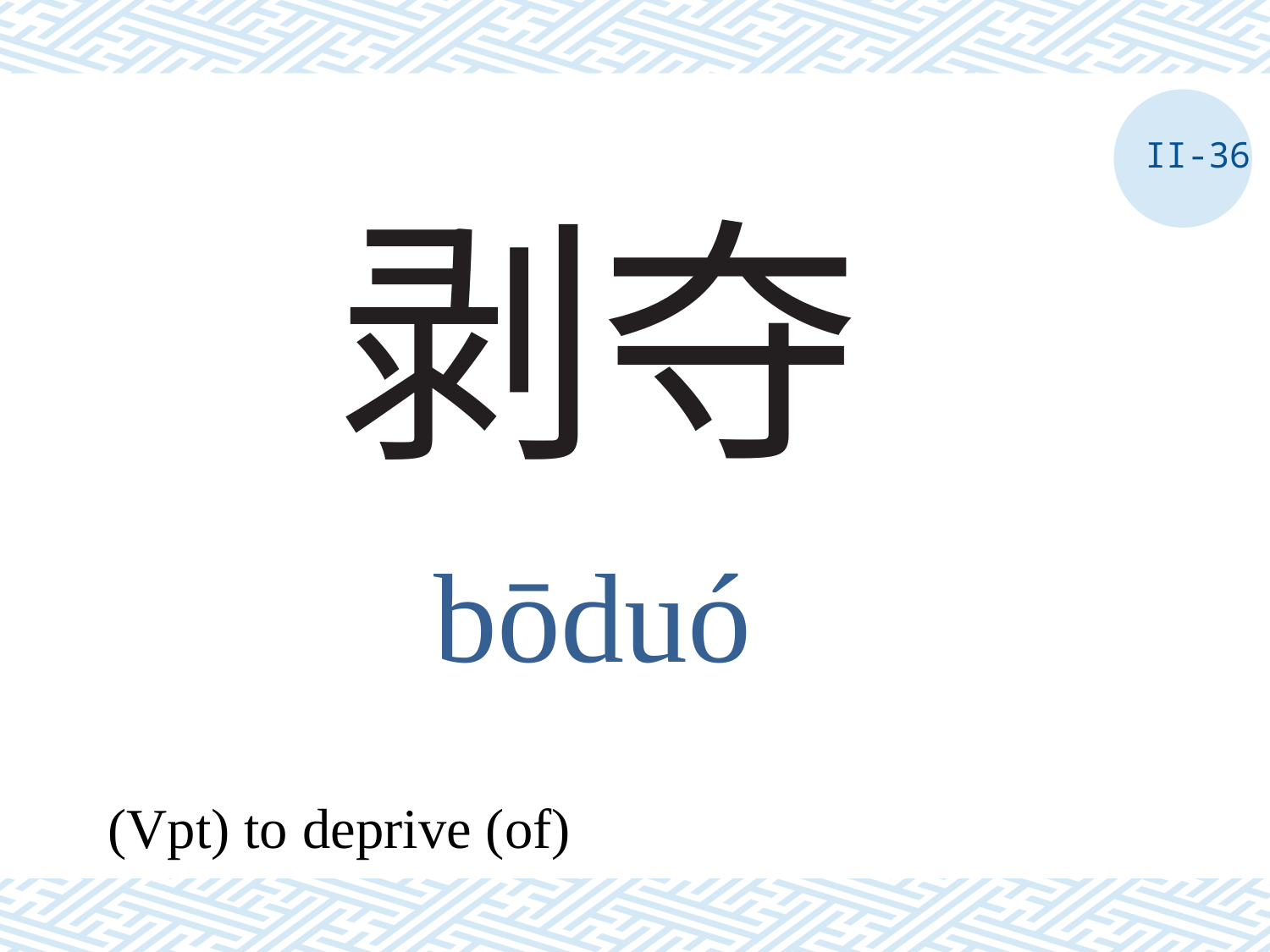

II-36

# 剥夺
bōduó
(Vpt) to deprive (of)